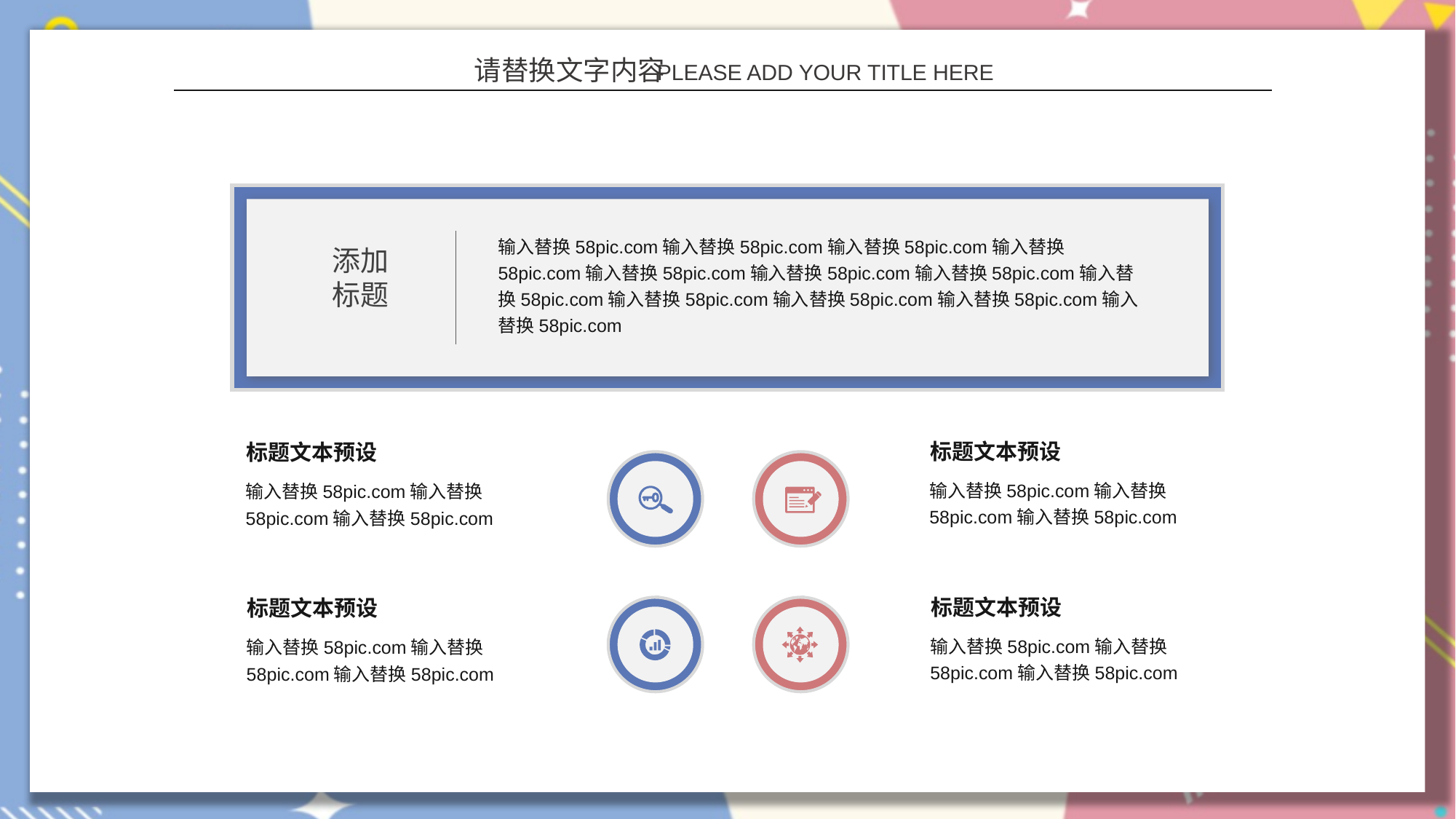

请替换文字内容
PLEASE ADD YOUR TITLE HERE

输入替换58pic.com输入替换58pic.com输入替换58pic.com输入替换58pic.com输入替换58pic.com输入替换58pic.com输入替换58pic.com输入替换58pic.com输入替换58pic.com输入替换58pic.com输入替换58pic.com输入替换58pic.com

添加
标题
标题文本预设
标题文本预设

输入替换58pic.com输入替换58pic.com输入替换58pic.com
输入替换58pic.com输入替换58pic.com输入替换58pic.com

标题文本预设
标题文本预设

输入替换58pic.com输入替换58pic.com输入替换58pic.com

输入替换58pic.com输入替换58pic.com输入替换58pic.com